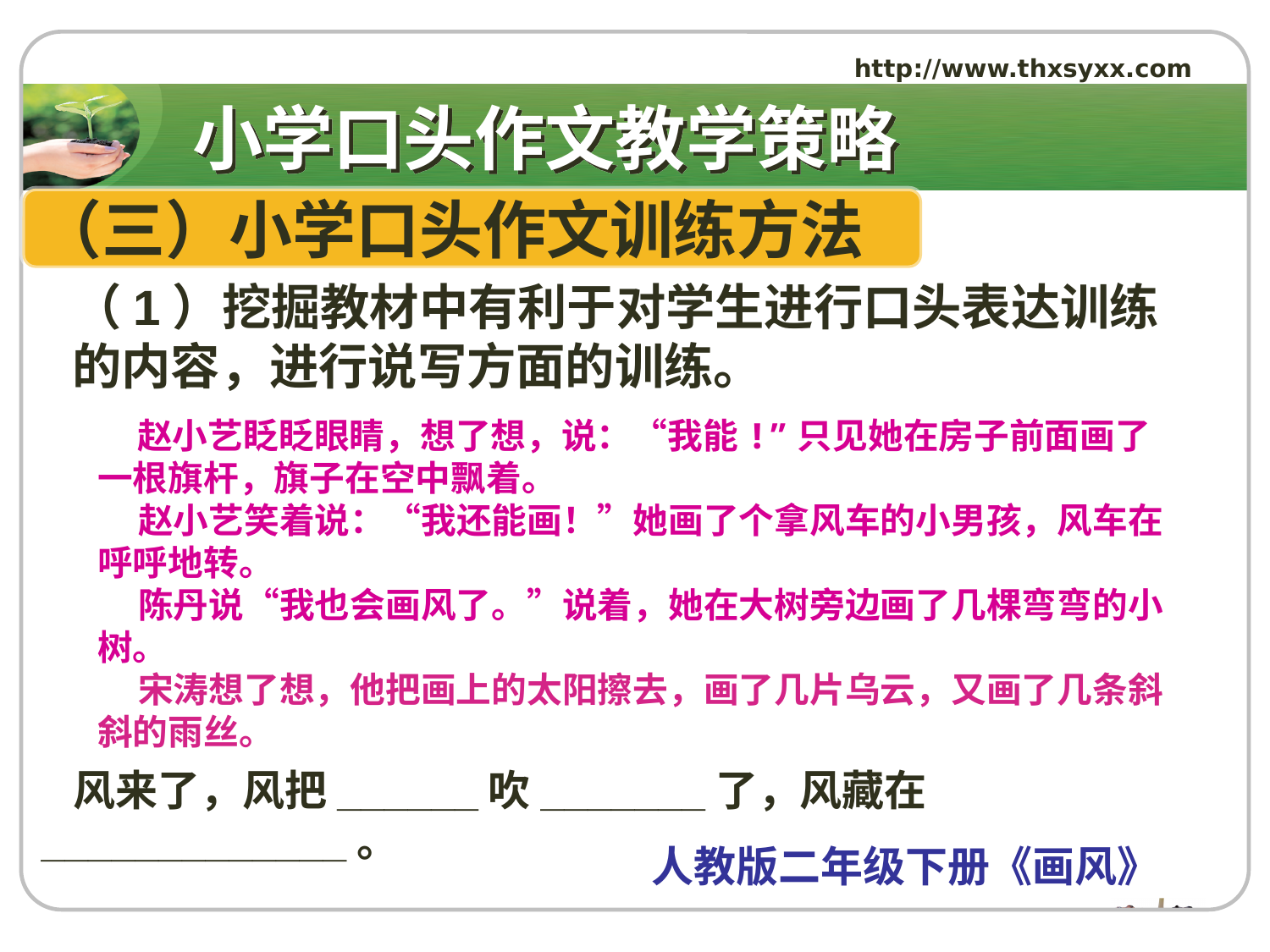

http://www.thxsyxx.com
# 小学口头作文教学策略
（三）小学口头作文训练方法
（1）挖掘教材中有利于对学生进行口头表达训练的内容，进行说写方面的训练。
    赵小艺眨眨眼睛，想了想，说：“我能!”只见她在房子前面画了一根旗杆，旗子在空中飘着。
    赵小艺笑着说：“我还能画！”她画了个拿风车的小男孩，风车在呼呼地转。
    陈丹说“我也会画风了。”说着，她在大树旁边画了几棵弯弯的小树。
    宋涛想了想，他把画上的太阳擦去，画了几片乌云，又画了几条斜斜的雨丝。
   风来了，风把______吹_______了，风藏在_____________。
 人教版二年级下册《画风》